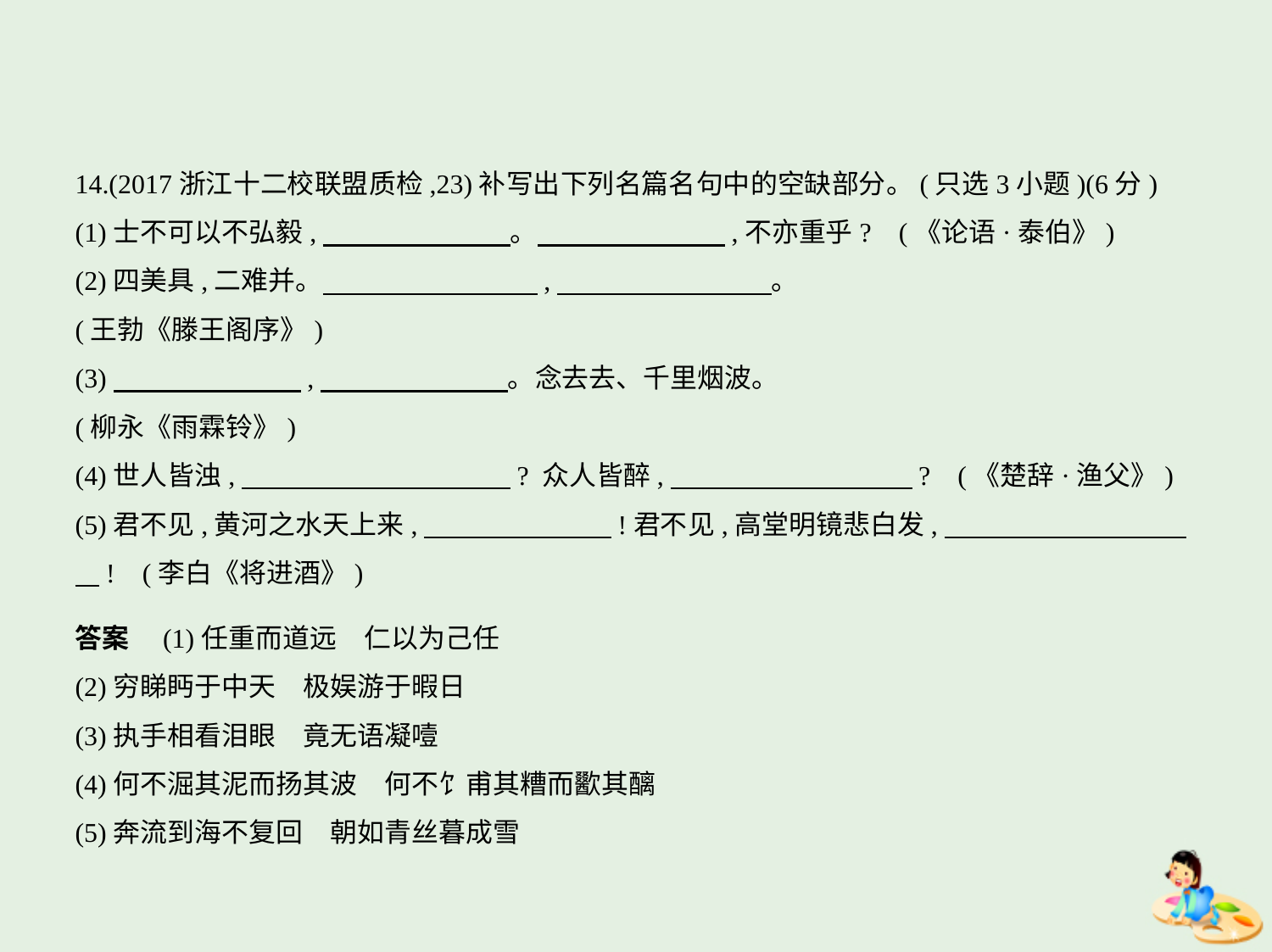

14.(2017浙江十二校联盟质检,23)补写出下列名篇名句中的空缺部分。(只选3小题)(6分)
(1)士不可以不弘毅,　　　　　　    。　　　　　　    ,不亦重乎? (《论语·泰伯》)
(2)四美具,二难并。　　　　　　　    ,　　　　　　　    。
(王勃《滕王阁序》)
(3)　　　　　　    ,　　　　　　    。念去去、千里烟波。
(柳永《雨霖铃》)
(4)世人皆浊,　　　　　　　　　    ? 众人皆醉,　　　　　　　　    ? (《楚辞·渔父》)
(5)君不见,黄河之水天上来,　　　　　　    !君不见,高堂明镜悲白发,　　　　　　　　    
    ! (李白《将进酒》)
答案　(1)任重而道远　仁以为己任
(2)穷睇眄于中天　极娱游于暇日
(3)执手相看泪眼　竟无语凝噎
(4)何不淈其泥而扬其波　何不饣甫其糟而歠其醨
(5)奔流到海不复回　朝如青丝暮成雪